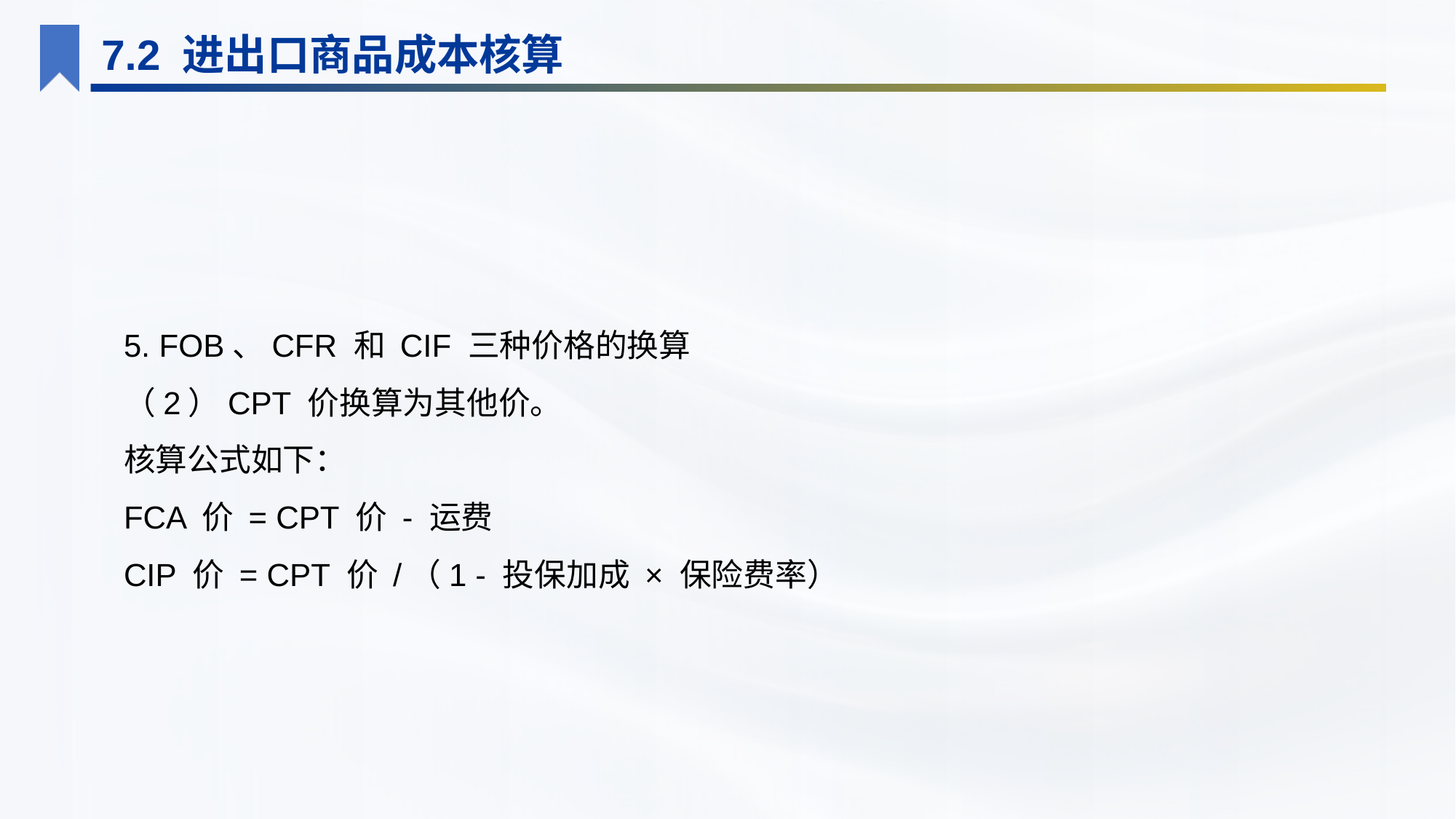

7.2 进出口商品成本核算
5. FOB、CFR 和 CIF 三种价格的换算
（2）CPT 价换算为其他价。
核算公式如下：
FCA 价 = CPT 价 - 运费
CIP 价 = CPT 价 /（1 - 投保加成 × 保险费率）